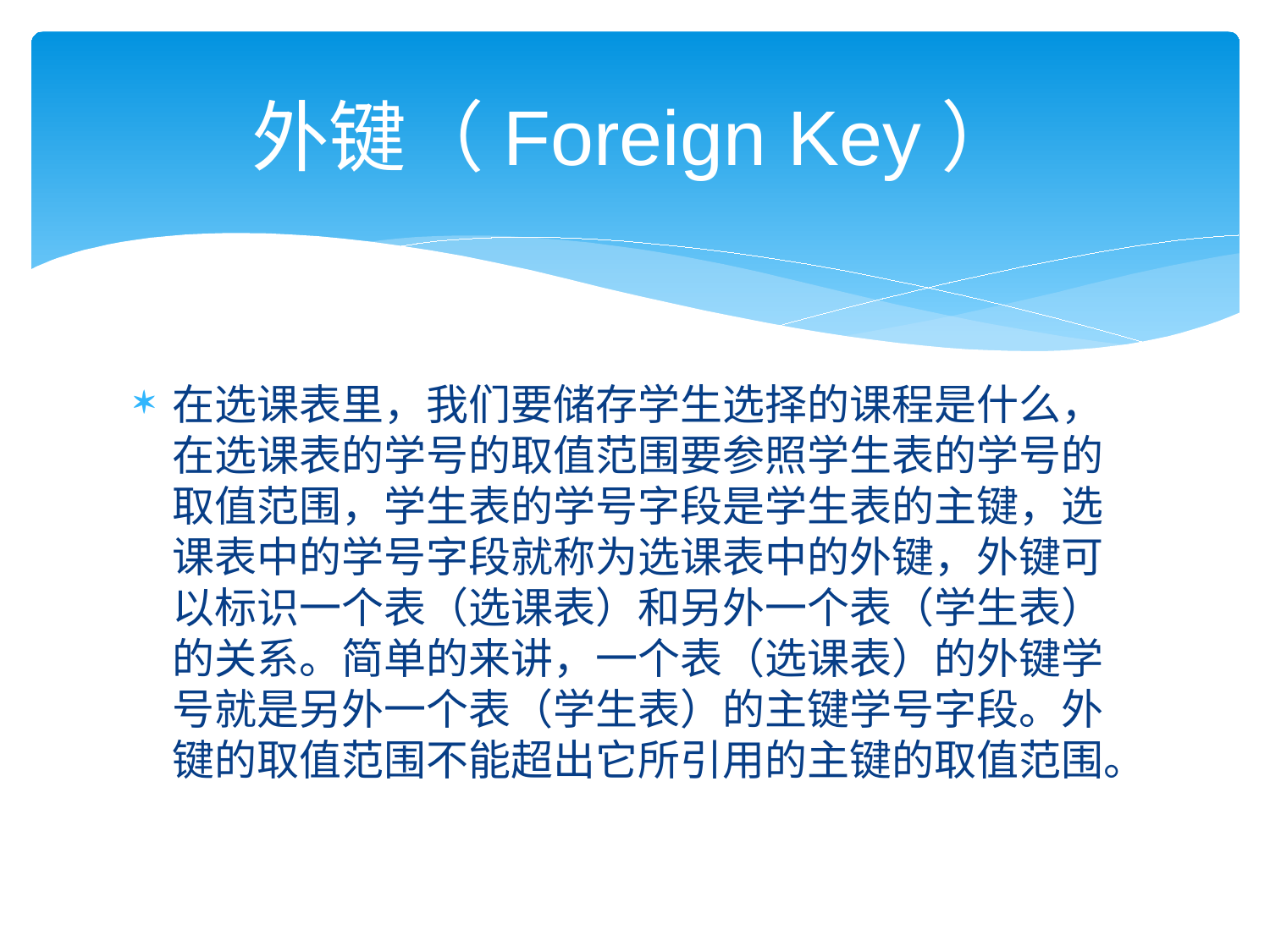

# 外键（Foreign Key）
在选课表里，我们要储存学生选择的课程是什么，在选课表的学号的取值范围要参照学生表的学号的取值范围，学生表的学号字段是学生表的主键，选课表中的学号字段就称为选课表中的外键，外键可以标识一个表（选课表）和另外一个表（学生表）的关系。简单的来讲，一个表（选课表）的外键学号就是另外一个表（学生表）的主键学号字段。外键的取值范围不能超出它所引用的主键的取值范围。